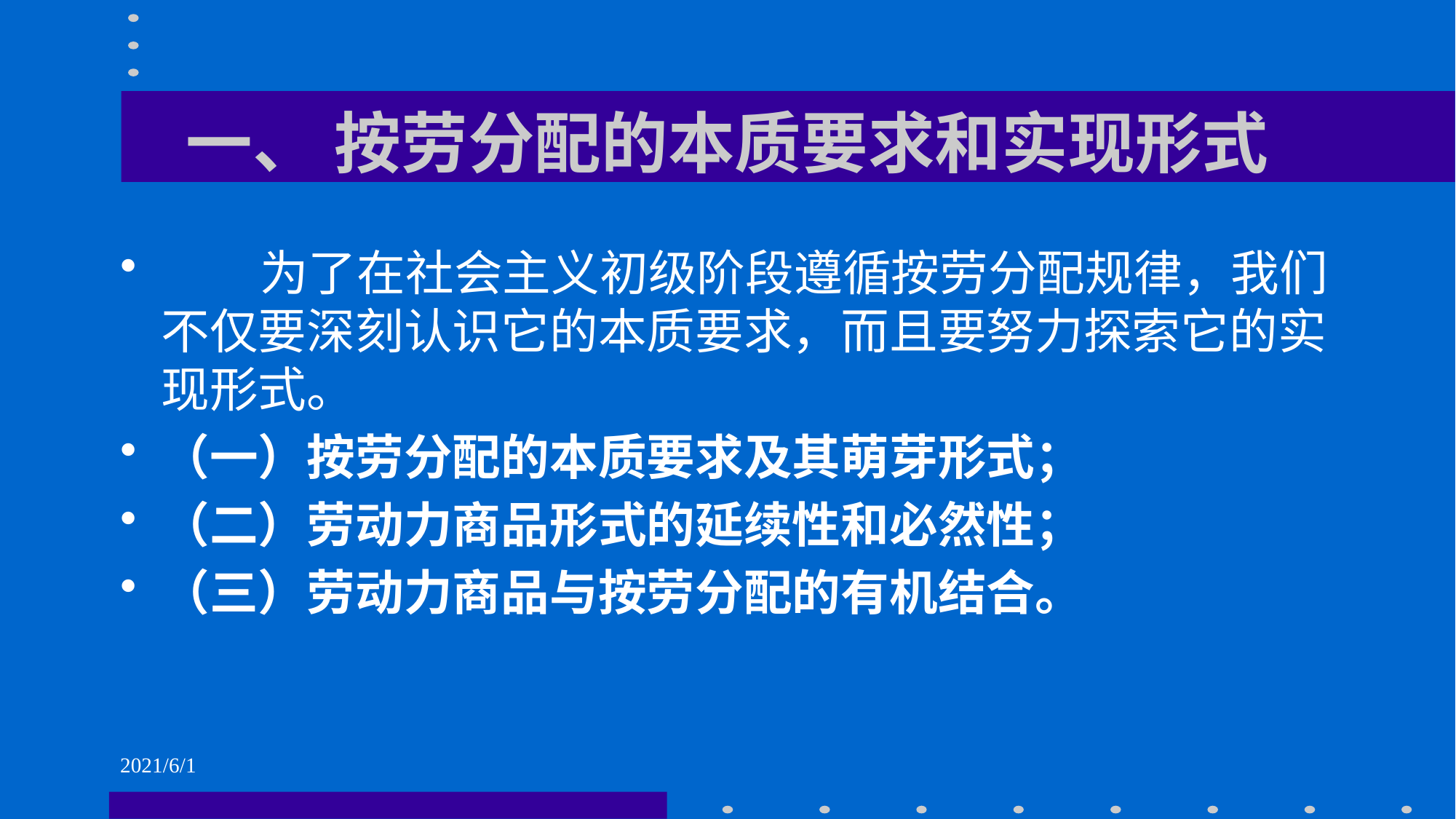

# 一、 按劳分配的本质要求和实现形式
        为了在社会主义初级阶段遵循按劳分配规律，我们不仅要深刻认识它的本质要求，而且要努力探索它的实现形式。
（一）按劳分配的本质要求及其萌芽形式；
（二）劳动力商品形式的延续性和必然性；
（三）劳动力商品与按劳分配的有机结合。
2021/6/1